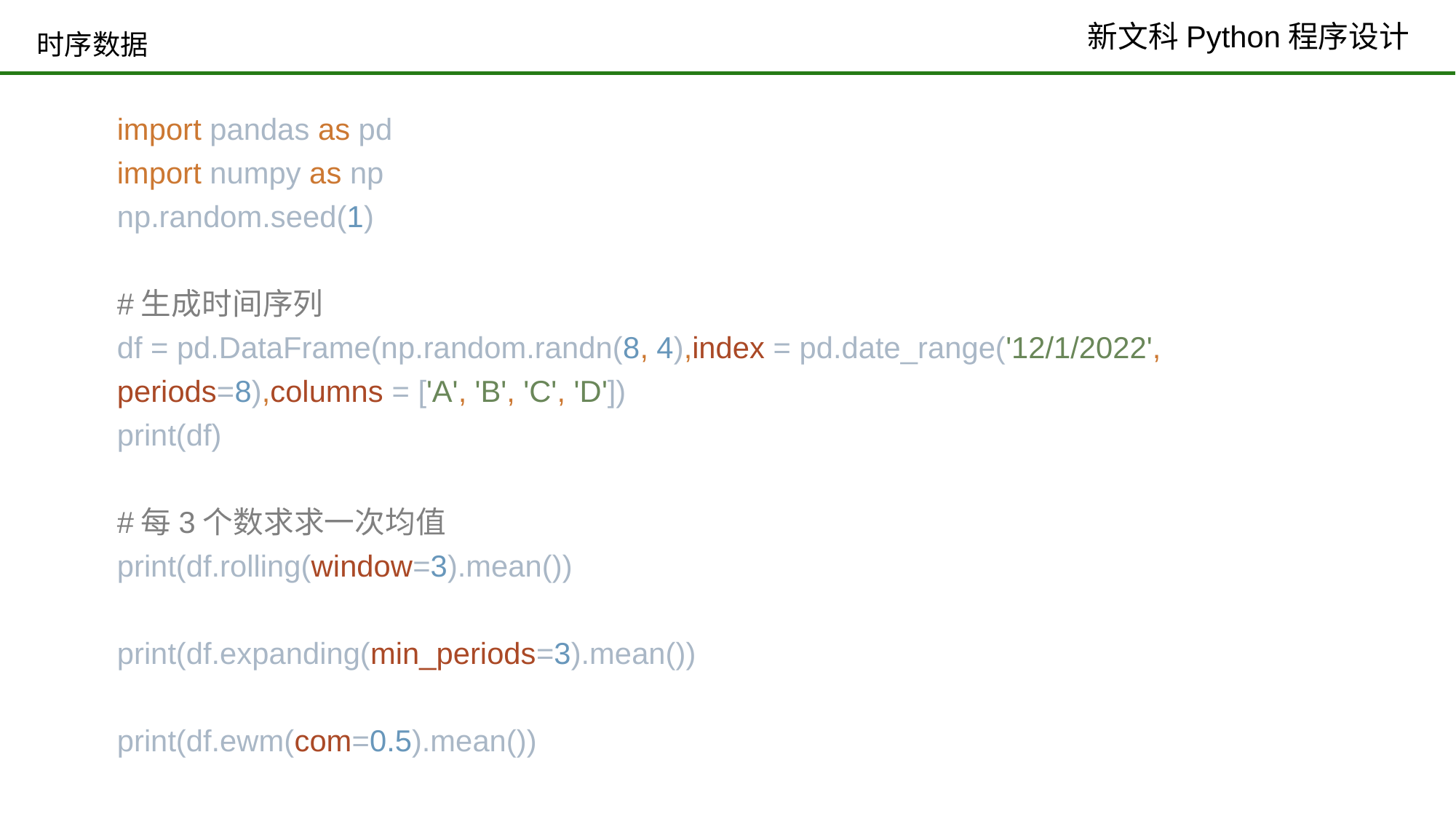

# 时序数据
import pandas as pd
import numpy as np
np.random.seed(1)
#生成时间序列
df = pd.DataFrame(np.random.randn(8, 4),index = pd.date_range('12/1/2022', periods=8),columns = ['A', 'B', 'C', 'D'])
print(df)
#每3个数求求一次均值
print(df.rolling(window=3).mean())
print(df.expanding(min_periods=3).mean())
print(df.ewm(com=0.5).mean())